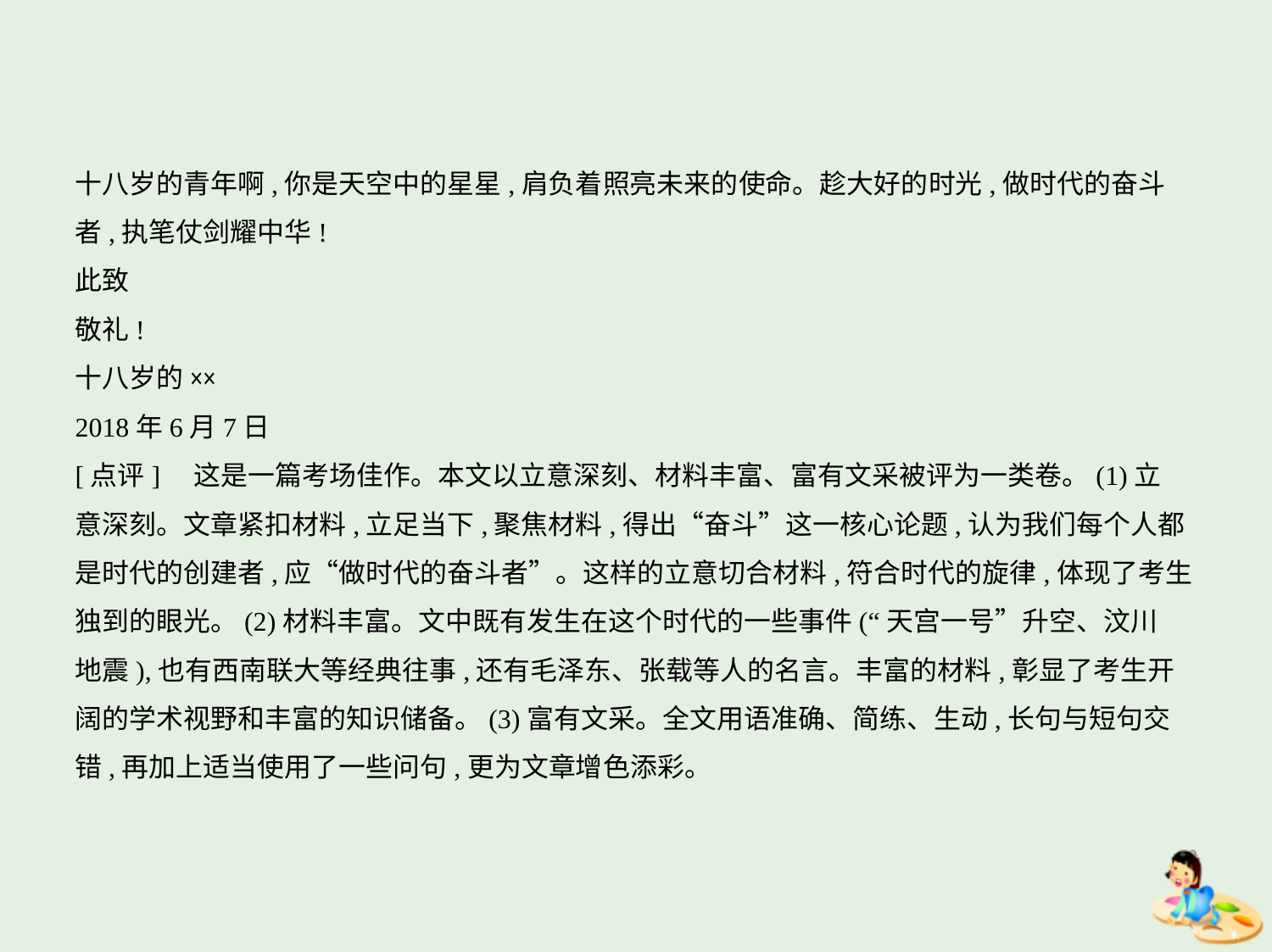

十八岁的青年啊,你是天空中的星星,肩负着照亮未来的使命。趁大好的时光,做时代的奋斗
者,执笔仗剑耀中华!
此致
敬礼!
十八岁的××
2018年6月7日
[点评]　这是一篇考场佳作。本文以立意深刻、材料丰富、富有文采被评为一类卷。(1)立
意深刻。文章紧扣材料,立足当下,聚焦材料,得出“奋斗”这一核心论题,认为我们每个人都
是时代的创建者,应“做时代的奋斗者”。这样的立意切合材料,符合时代的旋律,体现了考生
独到的眼光。(2)材料丰富。文中既有发生在这个时代的一些事件(“天宫一号”升空、汶川
地震),也有西南联大等经典往事,还有毛泽东、张载等人的名言。丰富的材料,彰显了考生开
阔的学术视野和丰富的知识储备。(3)富有文采。全文用语准确、简练、生动,长句与短句交
错,再加上适当使用了一些问句,更为文章增色添彩。